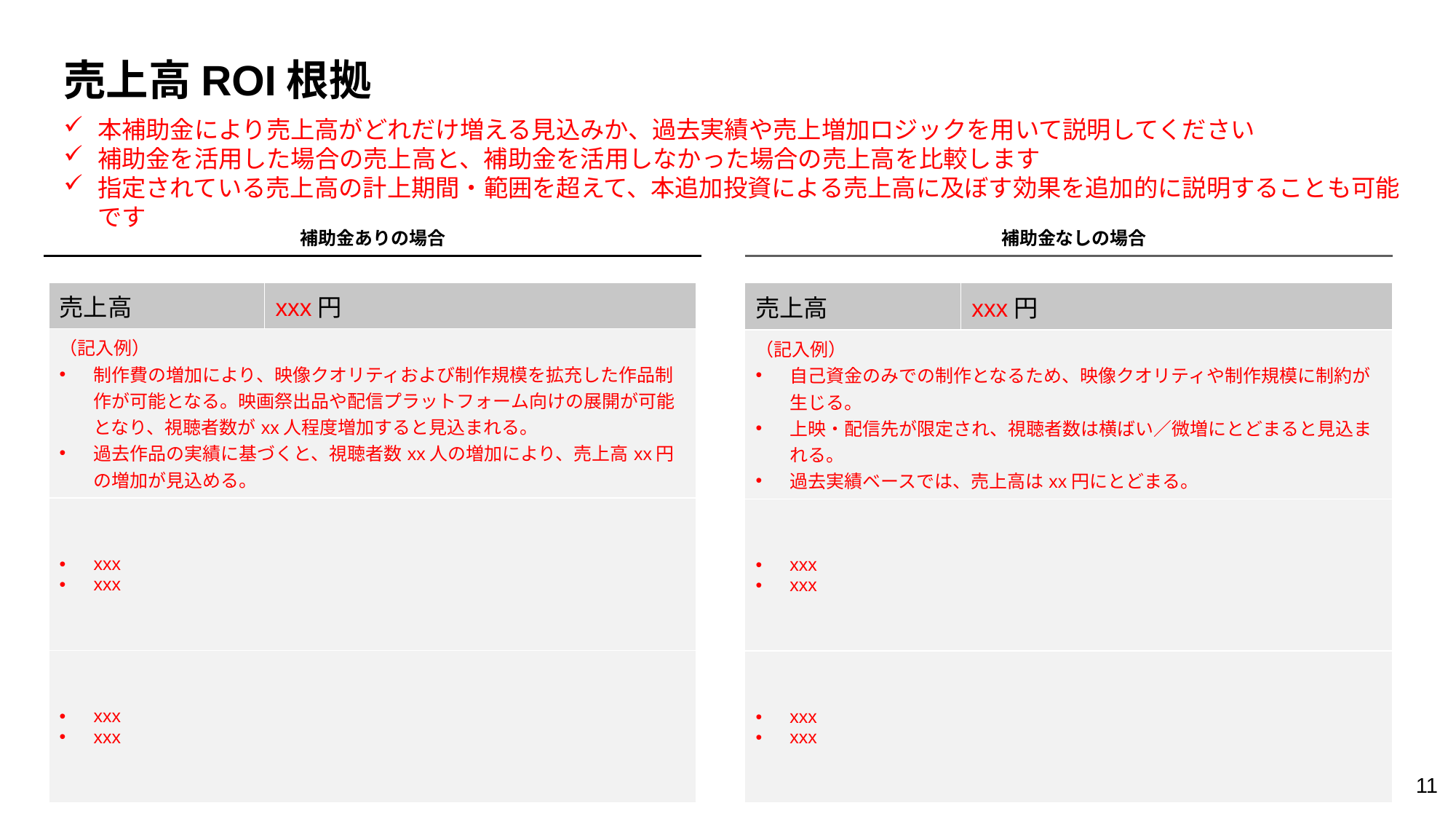

# 売上高ROI根拠
本補助金により売上高がどれだけ増える見込みか、過去実績や売上増加ロジックを用いて説明してください
補助金を活用した場合の売上高と、補助金を活用しなかった場合の売上高を比較します
指定されている売上高の計上期間・範囲を超えて、本追加投資による売上高に及ぼす効果を追加的に説明することも可能です
補助金ありの場合
補助金なしの場合
| 売上高 | xxx円 |
| --- | --- |
| （記入例） 制作費の増加により、映像クオリティおよび制作規模を拡充した作品制作が可能となる。映画祭出品や配信プラットフォーム向けの展開が可能となり、視聴者数がxx人程度増加すると見込まれる。 過去作品の実績に基づくと、視聴者数xx人の増加により、売上高xx円の増加が見込める。 |  |
| xxx xxx |  |
| xxx xxx |  |
| 売上高 | xxx円 |
| --- | --- |
| （記入例） 自己資金のみでの制作となるため、映像クオリティや制作規模に制約が生じる。 上映・配信先が限定され、視聴者数は横ばい／微増にとどまると見込まれる。 過去実績ベースでは、売上高はxx円にとどまる。 |  |
| xxx xxx |  |
| xxx xxx |  |
11